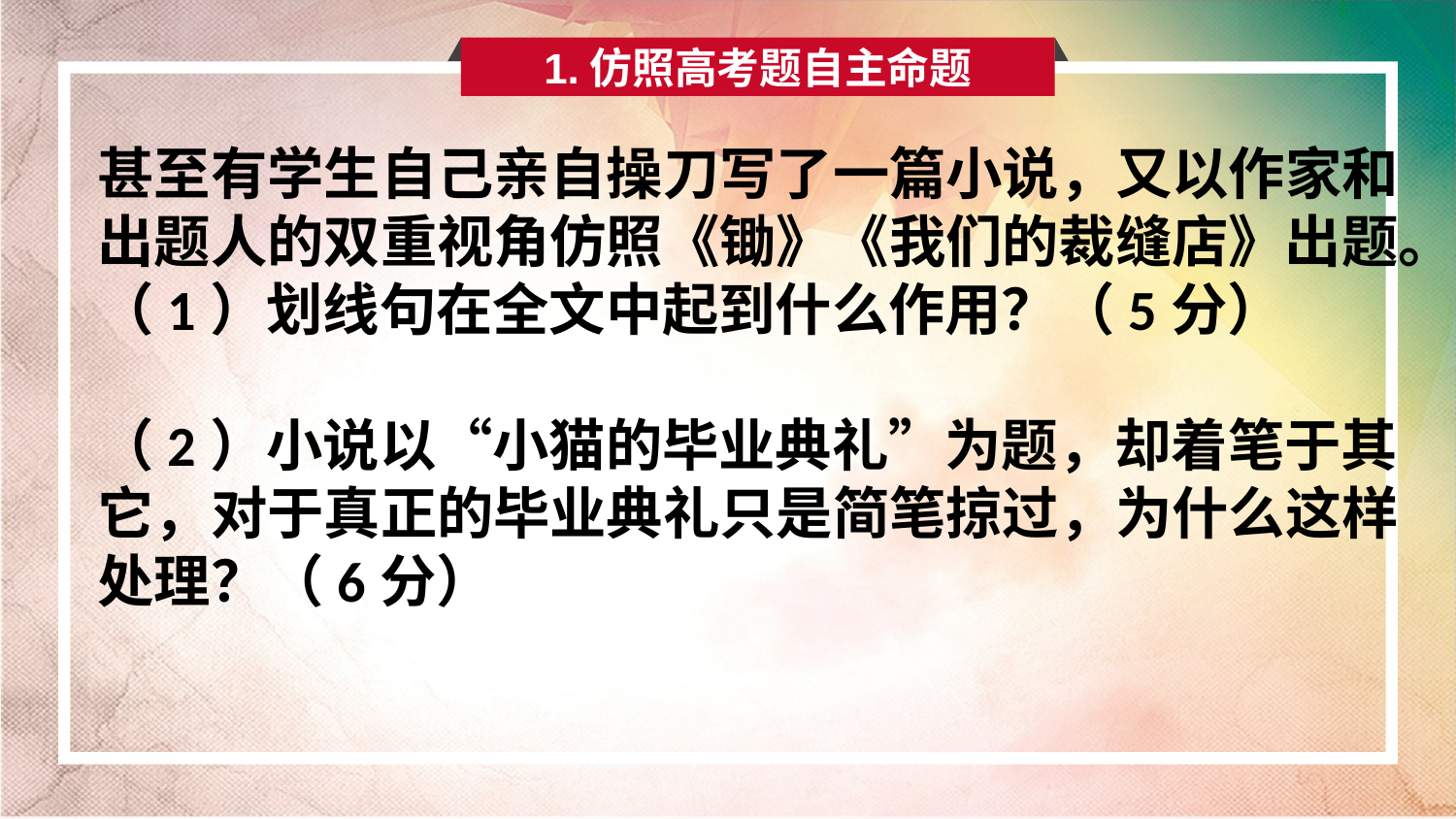

1.仿照高考题自主命题

甚至有学生自己亲自操刀写了一篇小说，又以作家和出题人的双重视角仿照《锄》《我们的裁缝店》出题。
（1）划线句在全文中起到什么作用？（5分）

（2）小说以“小猫的毕业典礼”为题，却着笔于其它，对于真正的毕业典礼只是简笔掠过，为什么这样处理？（6分）